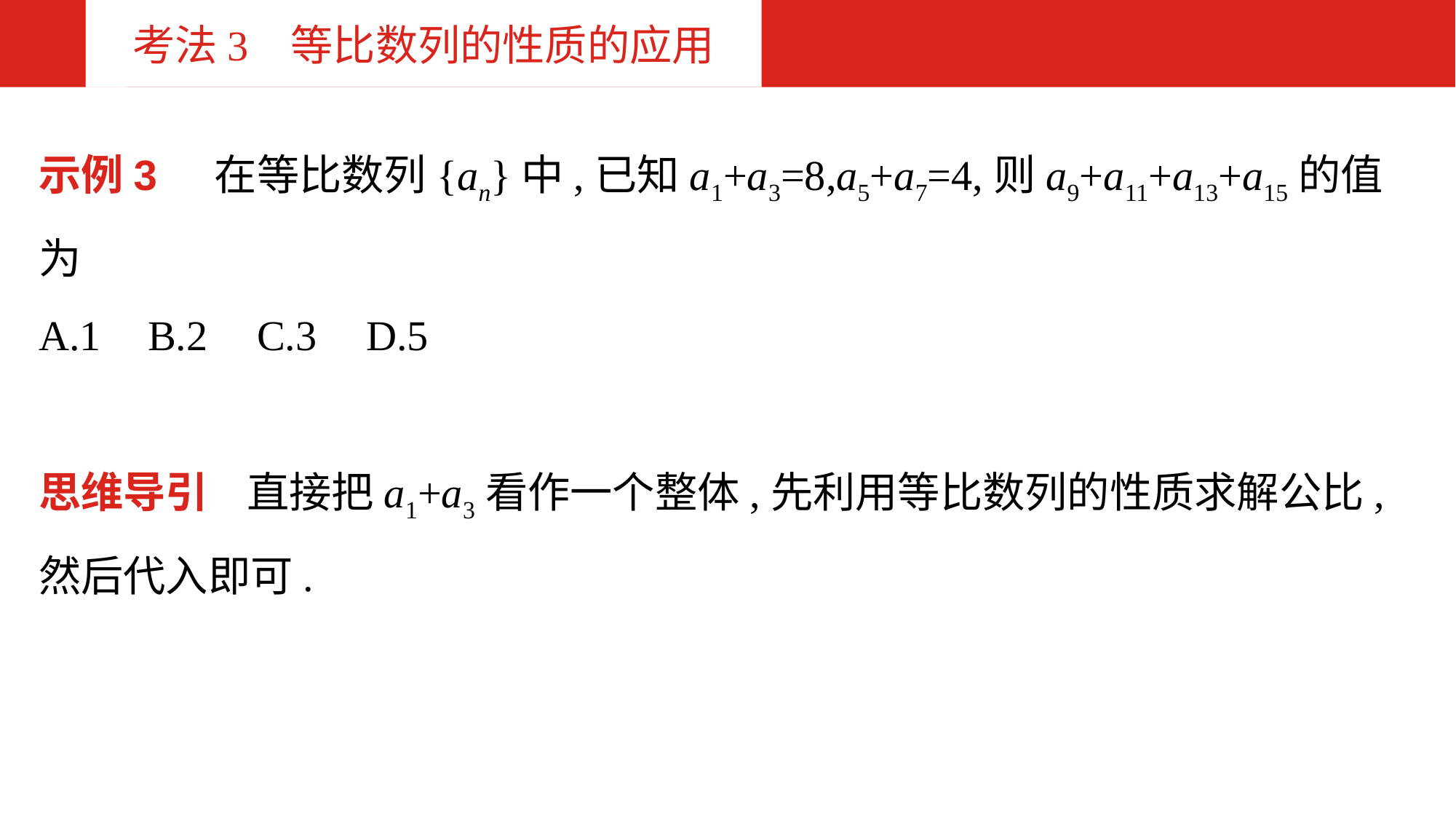

考法3   等比数列的性质的应用

示例3    在等比数列{an}中,已知a1+a3=8,a5+a7=4,则a9+a11+a13+a15的值为
A.1	B.2	C.3	D.5
思维导引    直接把a1+a3看作一个整体,先利用等比数列的性质求解公比,然后代入即可.